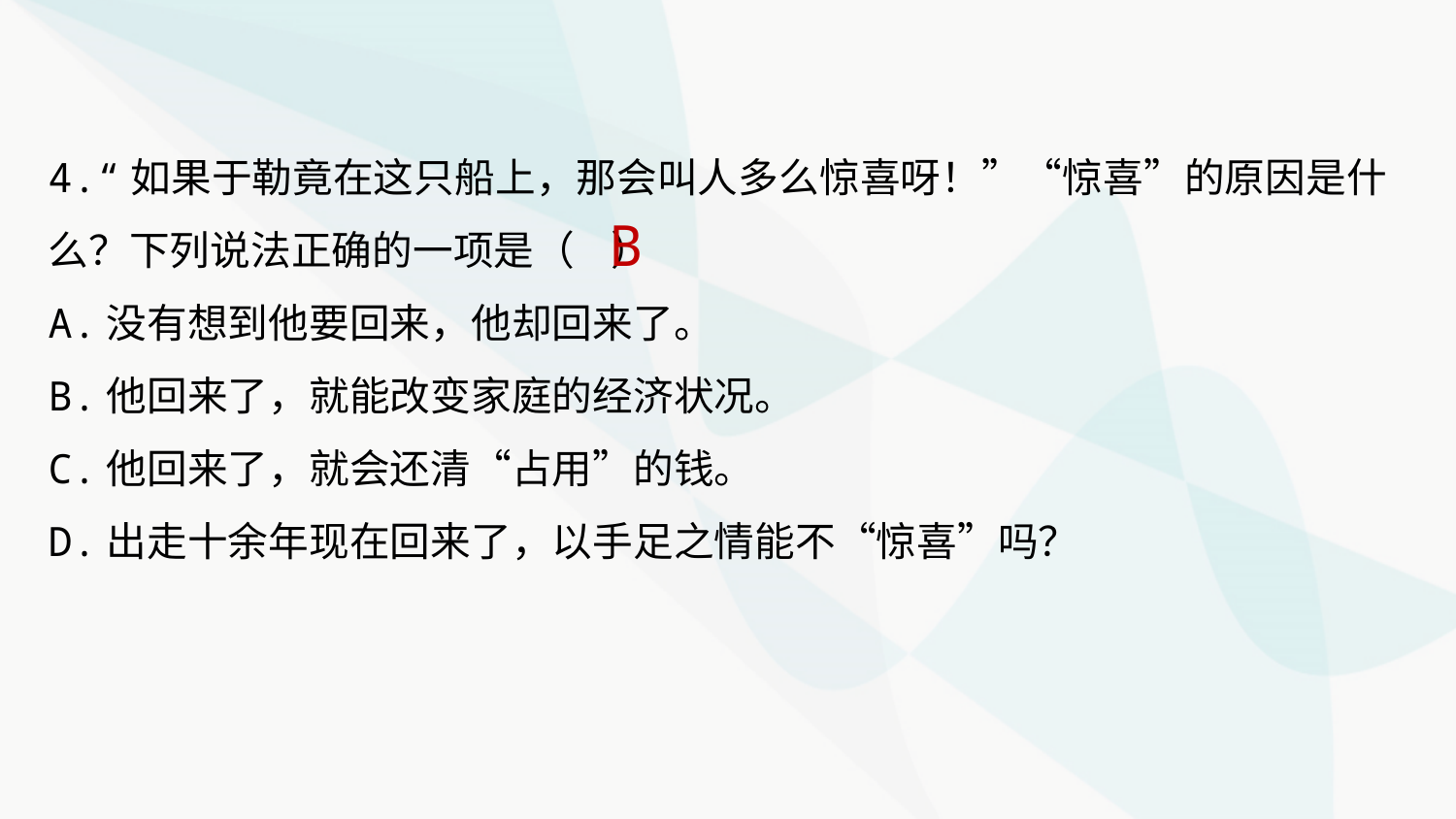

4.“如果于勒竟在这只船上，那会叫人多么惊喜呀！”“惊喜”的原因是什么？下列说法正确的一项是（    ）
A.没有想到他要回来，他却回来了。
B.他回来了，就能改变家庭的经济状况。
C.他回来了，就会还清“占用”的钱。
D.出走十余年现在回来了，以手足之情能不“惊喜”吗？
 B